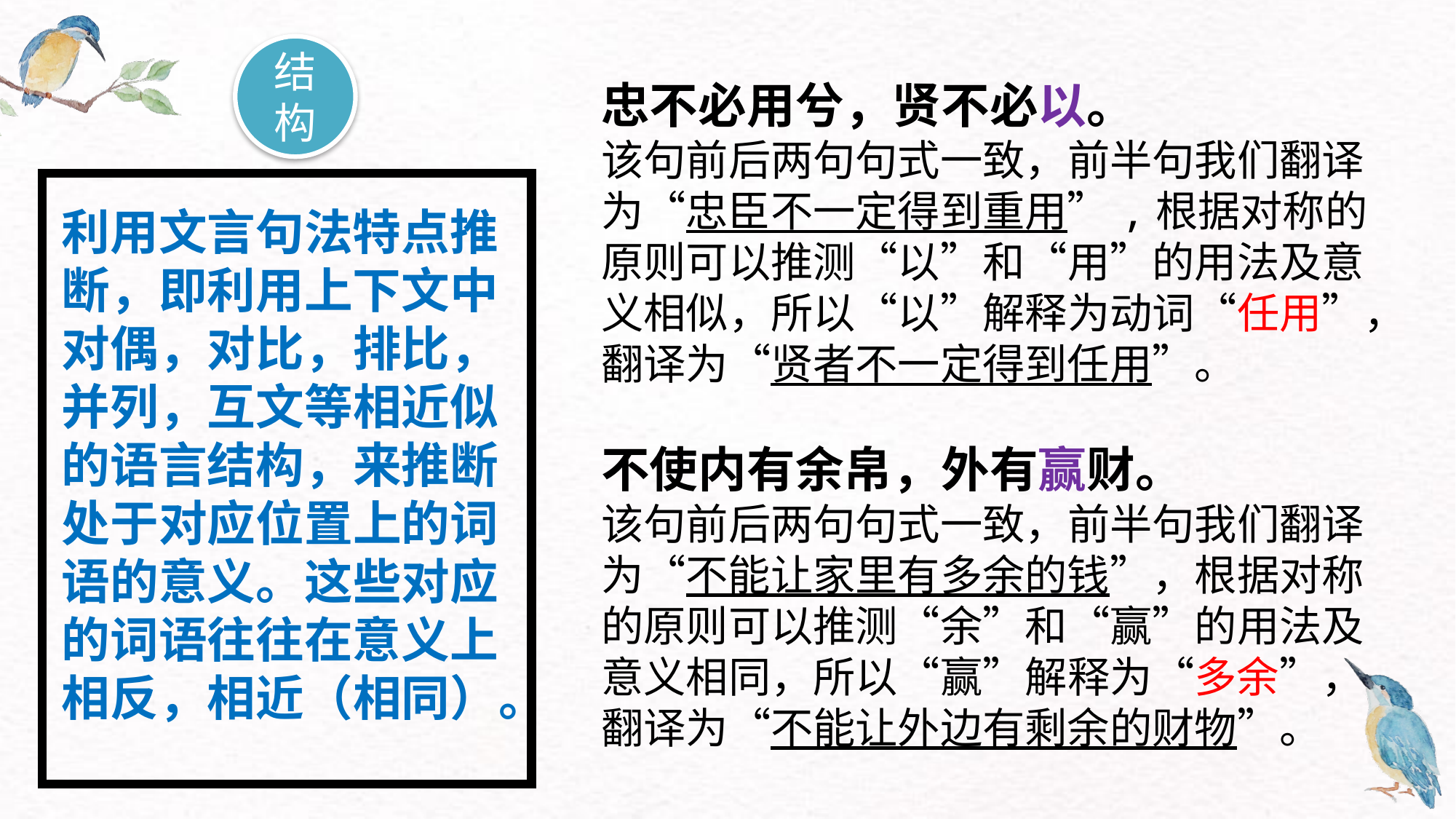

结构
忠不必用兮，贤不必以。
该句前后两句句式一致，前半句我们翻译为“忠臣不一定得到重用”,根据对称的原则可以推测“以”和“用”的用法及意义相似，所以“以”解释为动词“任用”，翻译为“贤者不一定得到任用”。

不使内有余帛，外有赢财。
该句前后两句句式一致，前半句我们翻译为“不能让家里有多余的钱”，根据对称的原则可以推测“余”和“赢”的用法及意义相同，所以“赢”解释为“多余”，翻译为“不能让外边有剩余的财物”。

利用文言句法特点推断，即利用上下文中对偶，对比，排比，并列，互文等相近似的语言结构，来推断处于对应位置上的词语的意义。这些对应的词语往往在意义上相反，相近（相同）。